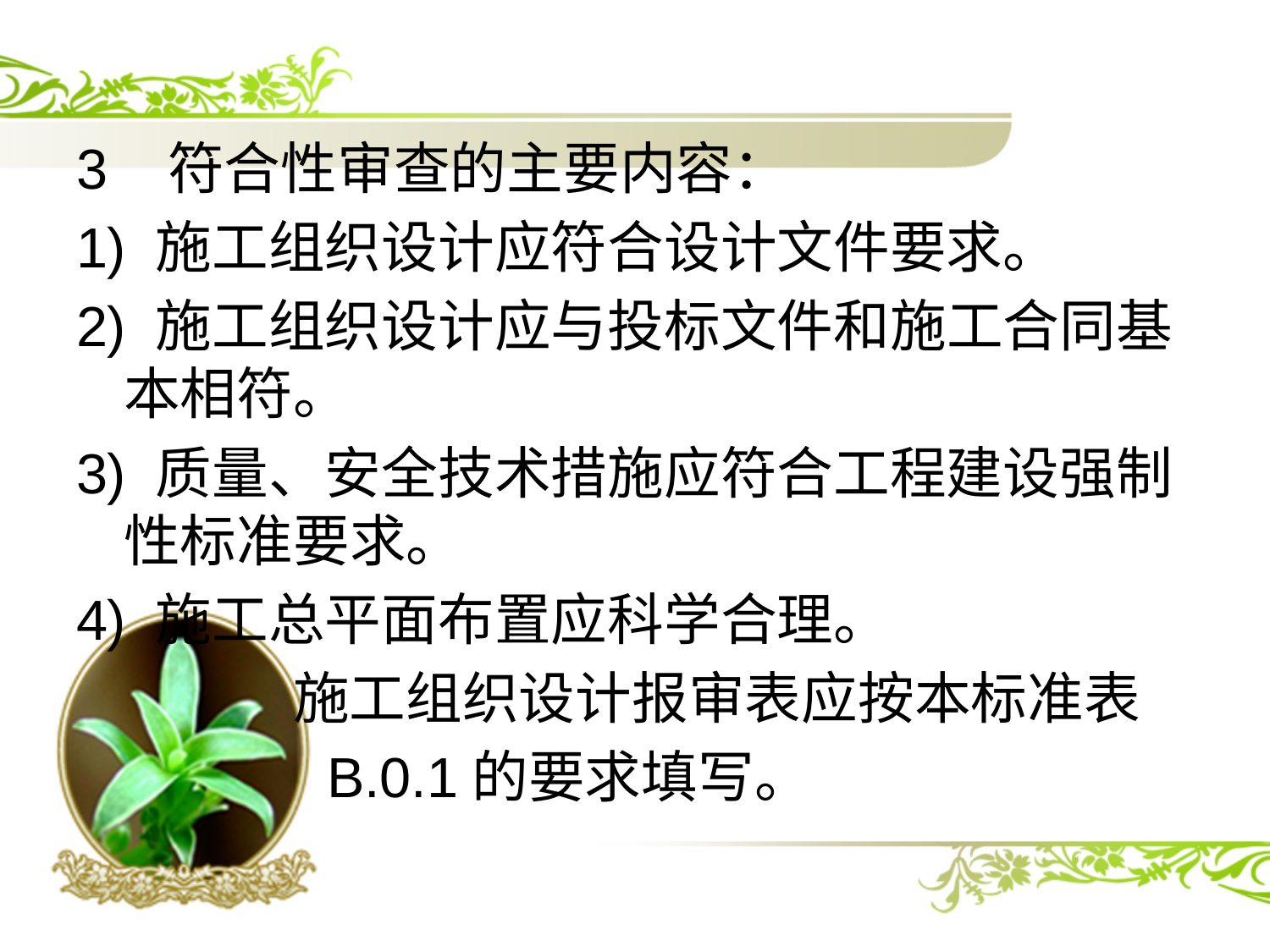

3   符合性审查的主要内容：
1) 施工组织设计应符合设计文件要求。
2) 施工组织设计应与投标文件和施工合同基本相符。
3) 质量、安全技术措施应符合工程建设强制性标准要求。
4) 施工总平面布置应科学合理。
                施工组织设计报审表应按本标准表
                B.0.1的要求填写。